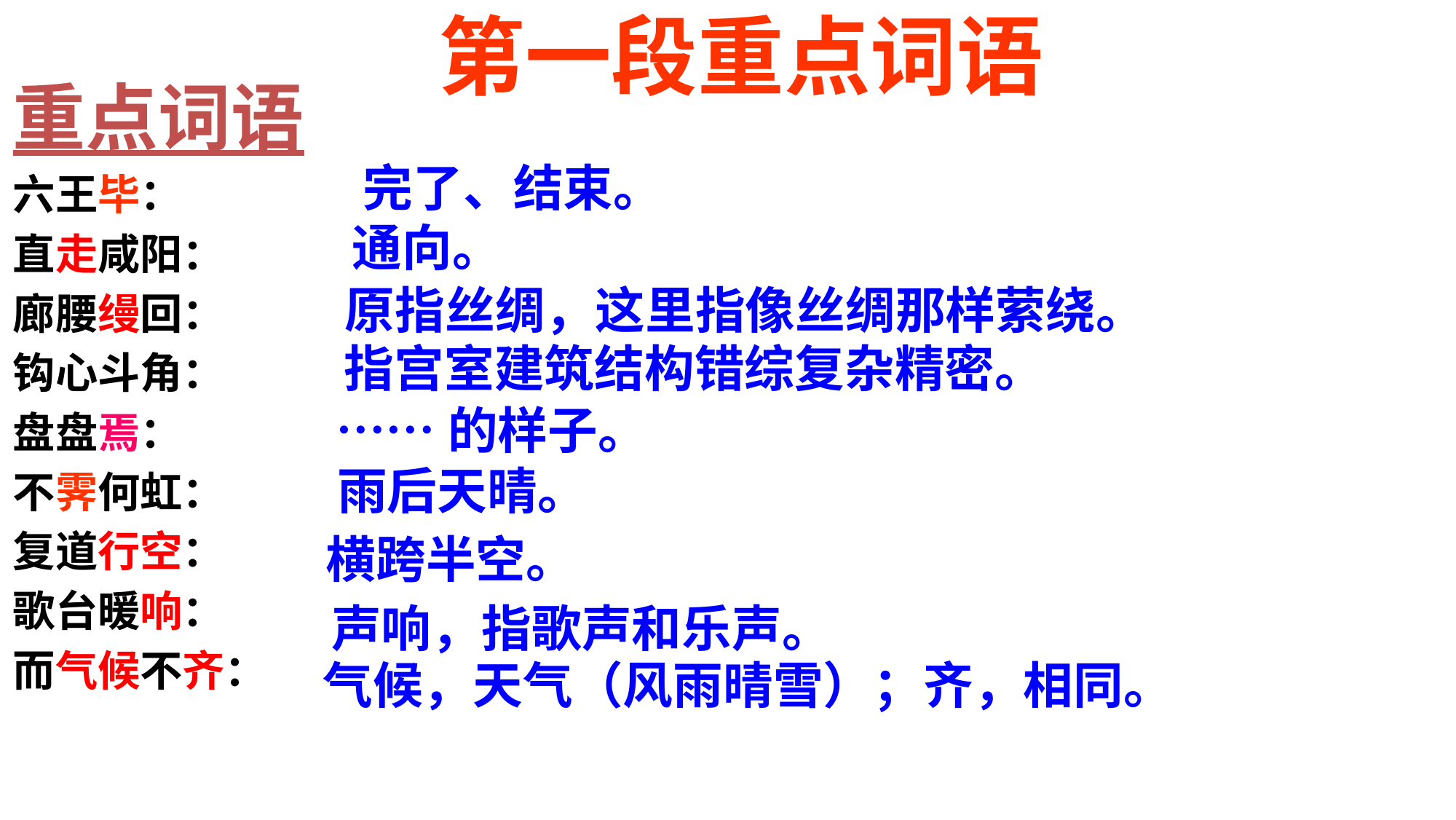

# 第一段重点词语
重点词语
六王毕：
直走咸阳：
廊腰缦回：
钩心斗角：
盘盘焉：
不霁何虹：
复道行空：
歌台暖响：
而气候不齐：
完了、结束。
通向。
原指丝绸，这里指像丝绸那样萦绕。
指宫室建筑结构错综复杂精密。
……的样子。
雨后天晴。
横跨半空。
声响，指歌声和乐声。
气候，天气（风雨晴雪）；齐，相同。